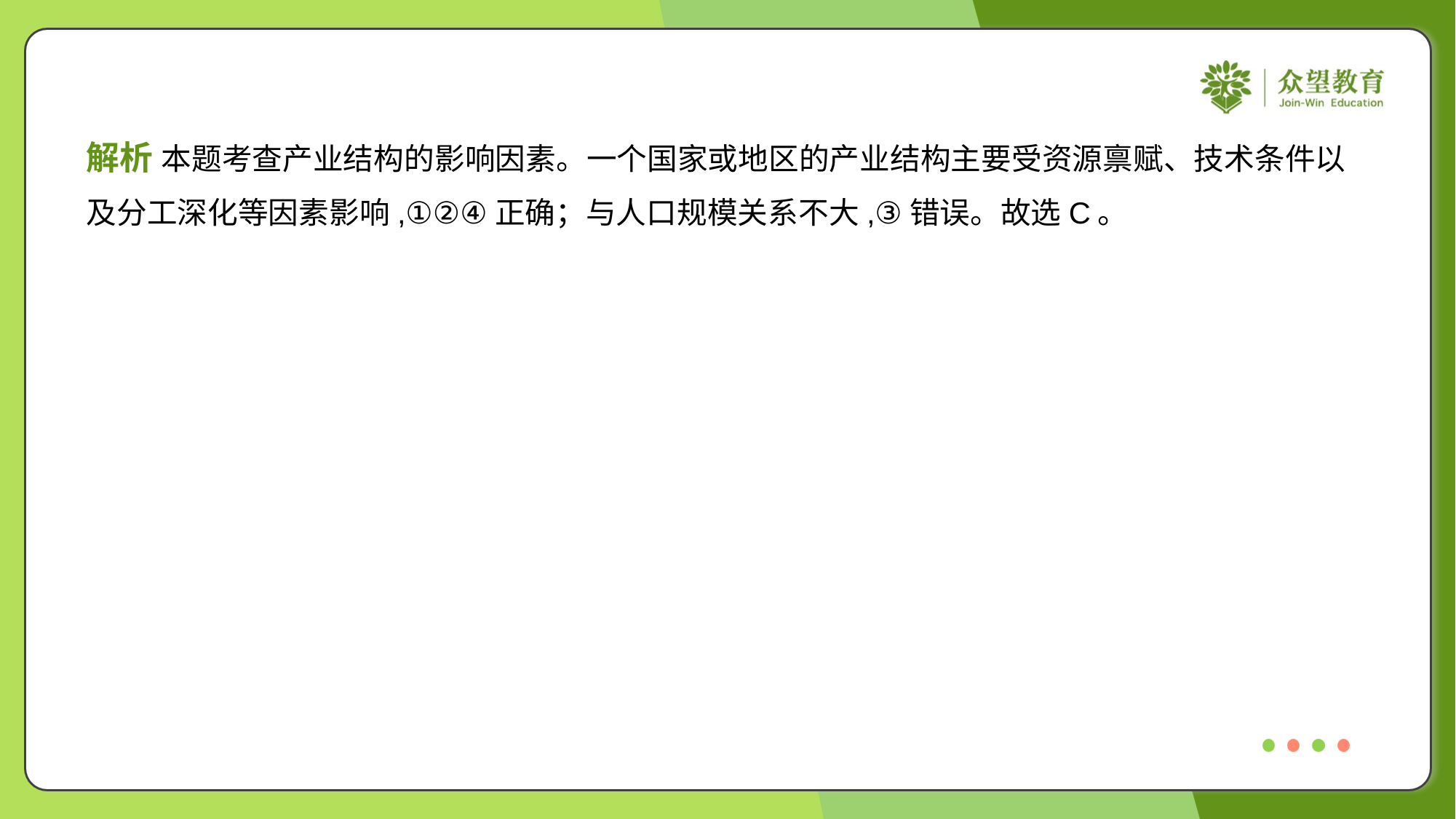

解析 本题考查产业结构的影响因素。一个国家或地区的产业结构主要受资源禀赋、技术条件以
及分工深化等因素影响,①②④正确；与人口规模关系不大,③错误。故选C。